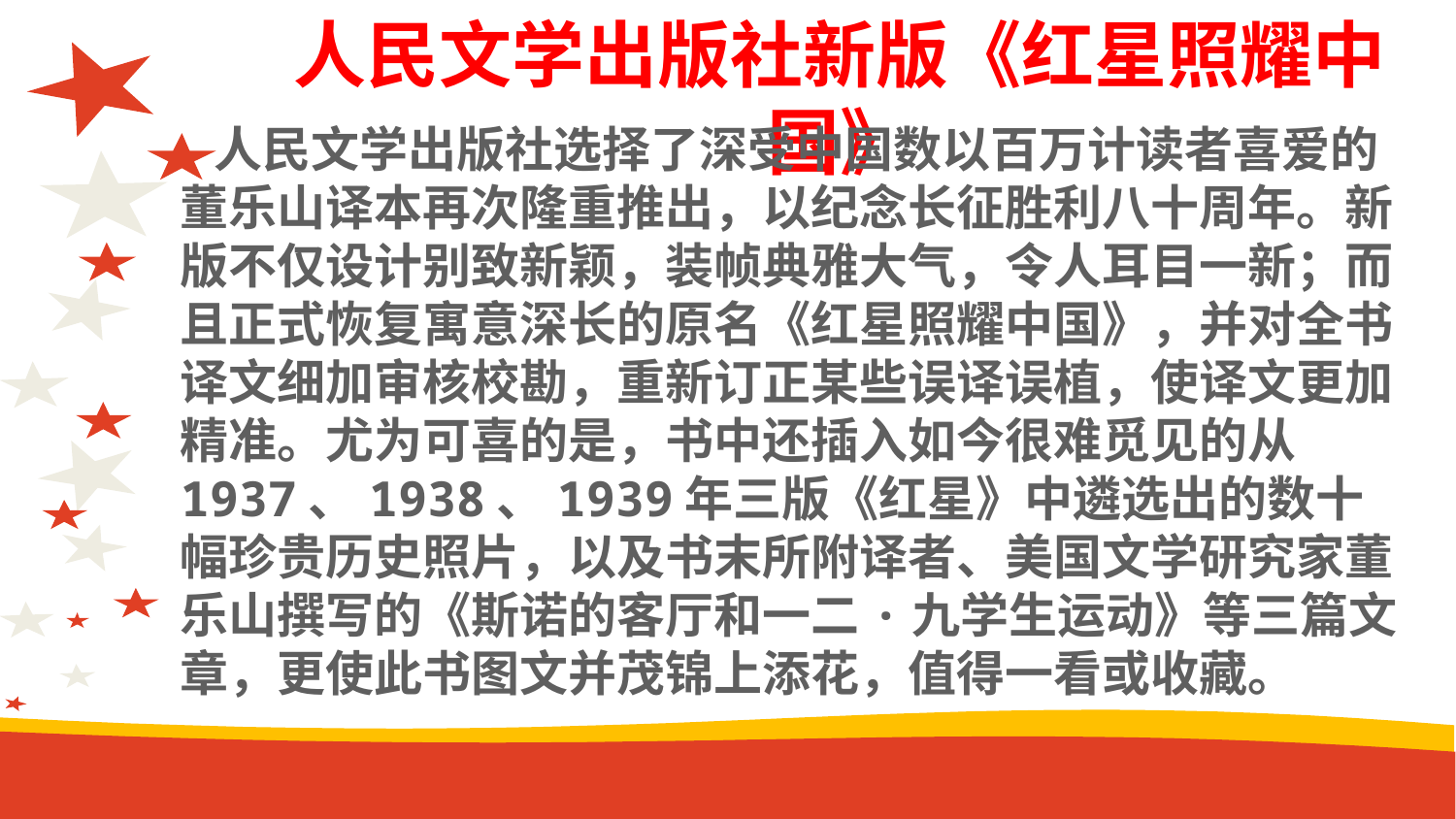

人民文学出版社新版《红星照耀中国》
  人民文学出版社选择了深受中国数以百万计读者喜爱的董乐山译本再次隆重推出，以纪念长征胜利八十周年。新版不仅设计别致新颖，装帧典雅大气，令人耳目一新；而且正式恢复寓意深长的原名《红星照耀中国》，并对全书译文细加审核校勘，重新订正某些误译误植，使译文更加精准。尤为可喜的是，书中还插入如今很难觅见的从1937、1938、1939年三版《红星》中遴选出的数十幅珍贵历史照片，以及书末所附译者、美国文学研究家董乐山撰写的《斯诺的客厅和一二·九学生运动》等三篇文章，更使此书图文并茂锦上添花，值得一看或收藏。